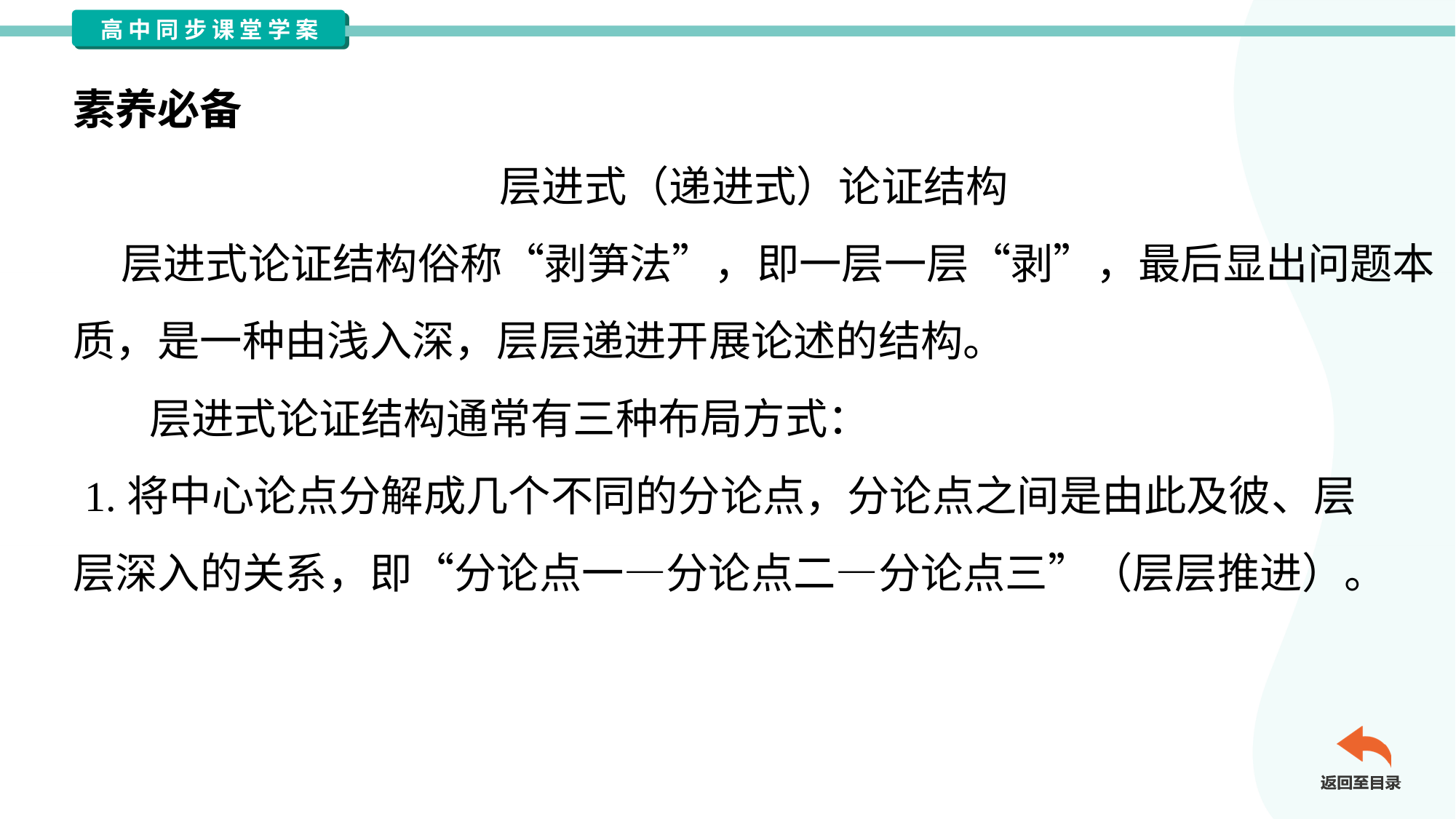

素养必备
层进式（递进式）论证结构
    层进式论证结构俗称“剥笋法”，即一层一层“剥”，最后显出问题本
质，是一种由浅入深，层层递进开展论述的结构。
       层进式论证结构通常有三种布局方式：
 1.将中心论点分解成几个不同的分论点，分论点之间是由此及彼、层
层深入的关系，即“分论点一—分论点二—分论点三”（层层推进）。